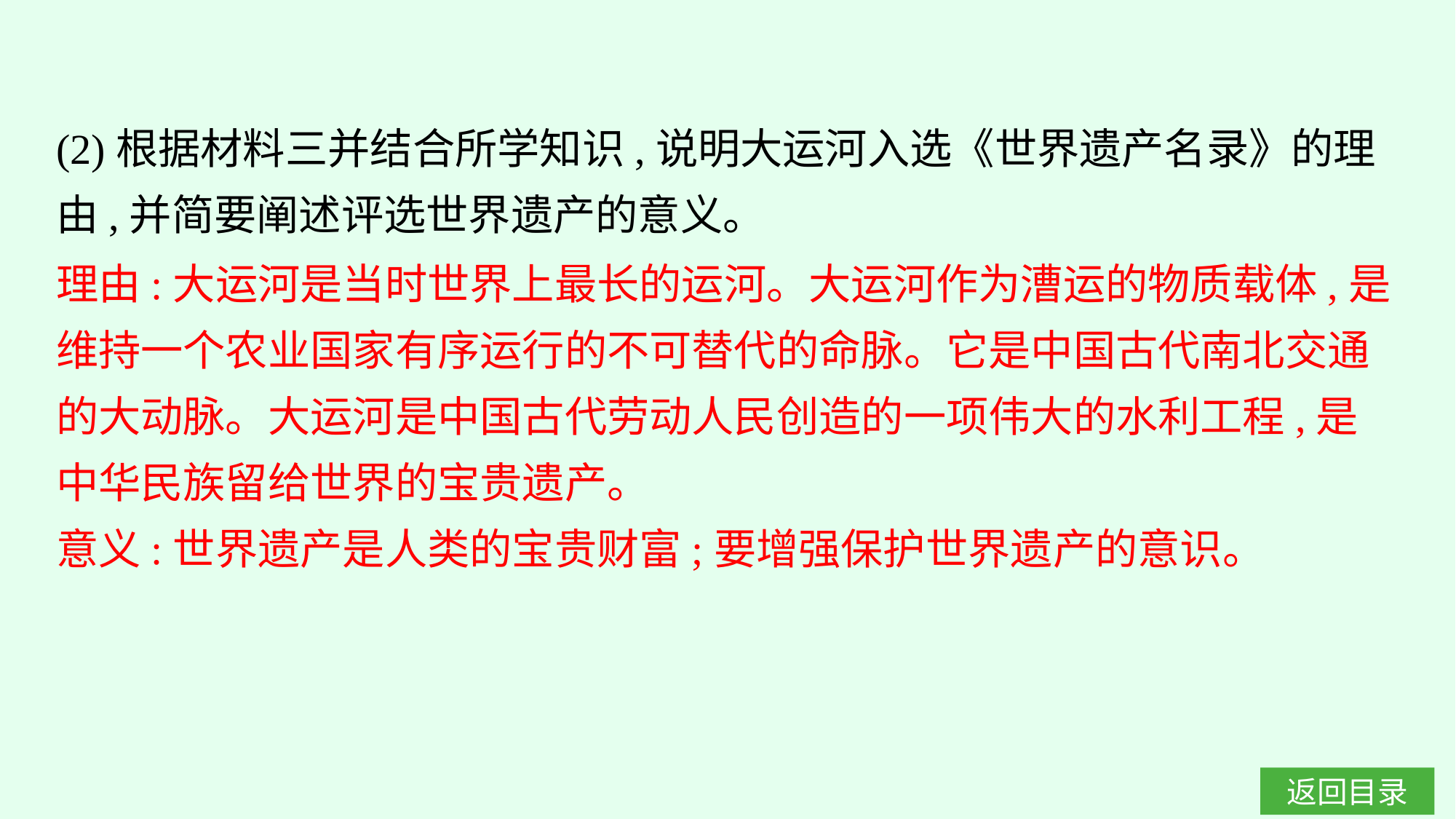

(2)根据材料三并结合所学知识,说明大运河入选《世界遗产名录》的理由,并简要阐述评选世界遗产的意义。
理由:大运河是当时世界上最长的运河。大运河作为漕运的物质载体,是维持一个农业国家有序运行的不可替代的命脉。它是中国古代南北交通的大动脉。大运河是中国古代劳动人民创造的一项伟大的水利工程,是中华民族留给世界的宝贵遗产。
意义:世界遗产是人类的宝贵财富;要增强保护世界遗产的意识。